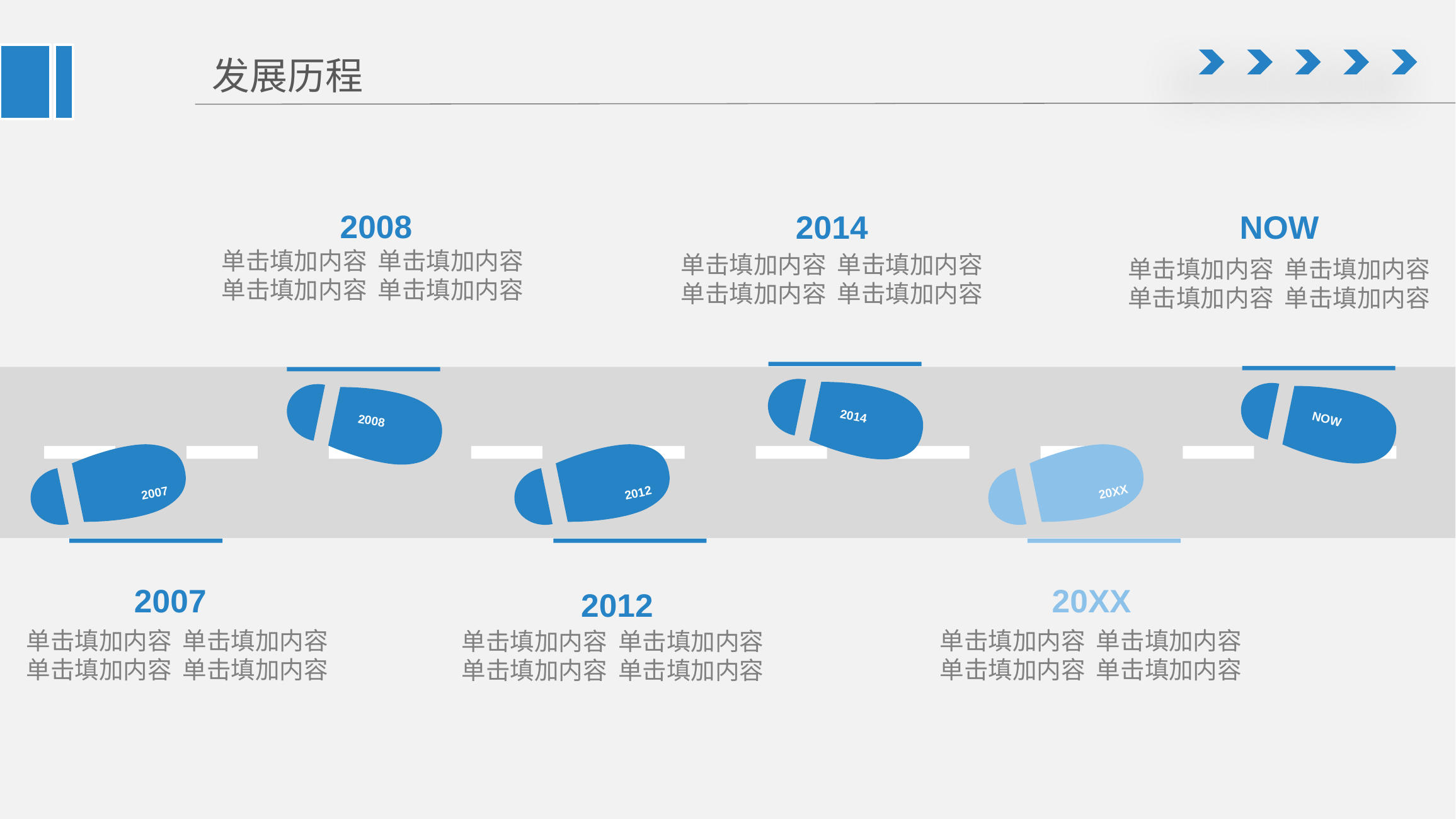

# 发展历程
2008
2014
NOW
单击填加内容  单击填加内容
单击填加内容  单击填加内容
单击填加内容  单击填加内容
单击填加内容  单击填加内容
单击填加内容  单击填加内容
单击填加内容  单击填加内容

2014
NOW
2008

20XX
2012
2007

2007
20XX
2012
单击填加内容  单击填加内容
单击填加内容  单击填加内容
单击填加内容  单击填加内容
单击填加内容  单击填加内容
单击填加内容  单击填加内容
单击填加内容  单击填加内容
延迟符